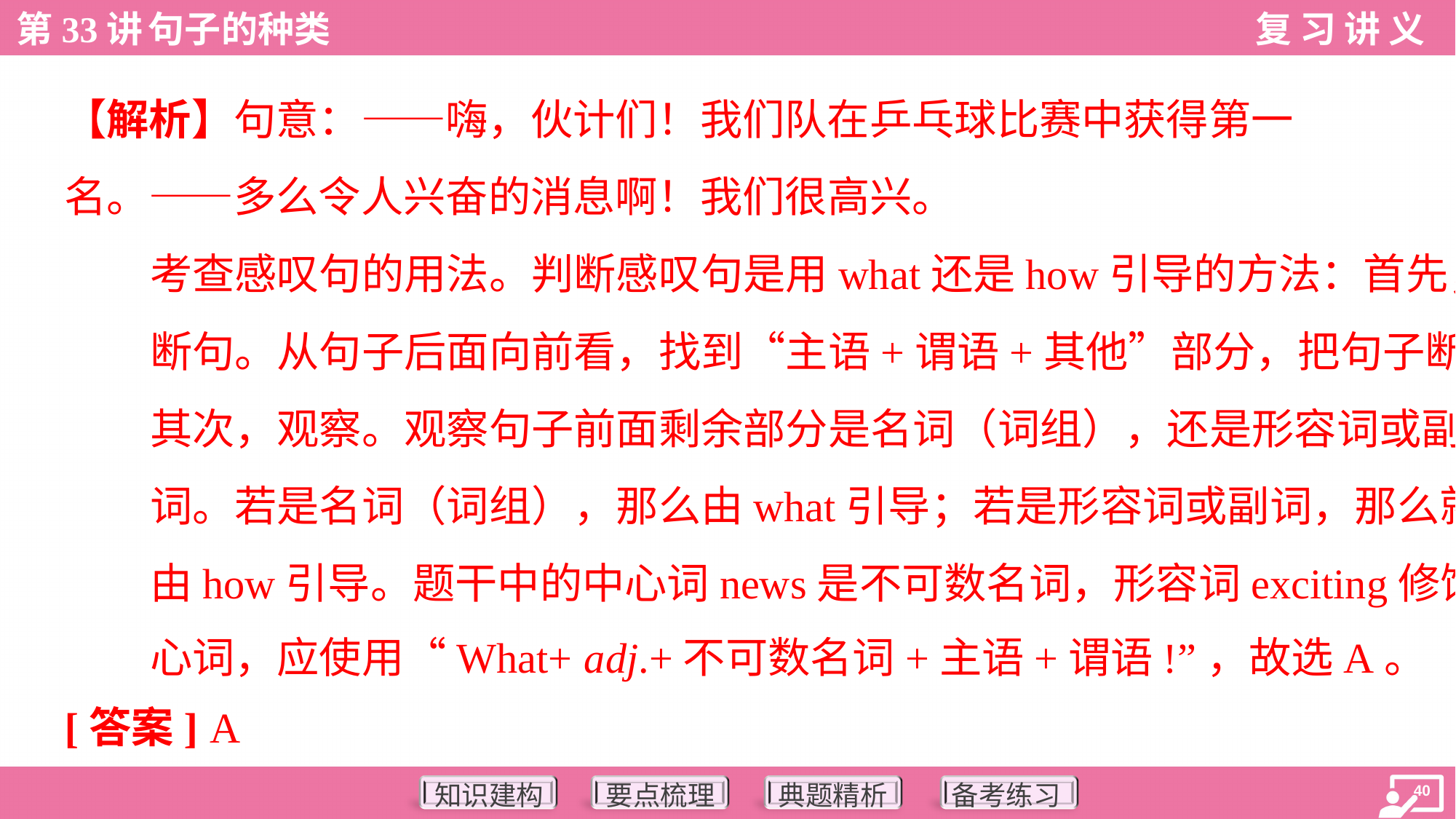

【解析】句意：——嗨，伙计们！我们队在乒乓球比赛中获得第一
名。——多么令人兴奋的消息啊！我们很高兴。
考查感叹句的用法。判断感叹句是用what还是how引导的方法：首先，
断句。从句子后面向前看，找到“主语+谓语+其他”部分，把句子断开。
其次，观察。观察句子前面剩余部分是名词（词组），还是形容词或副
词。若是名词（词组），那么由what引导；若是形容词或副词，那么就
由how引导。题干中的中心词news是不可数名词，形容词exciting修饰中
心词，应使用“What+ adj.+不可数名词+主语+谓语!”，故选A。
[答案] A